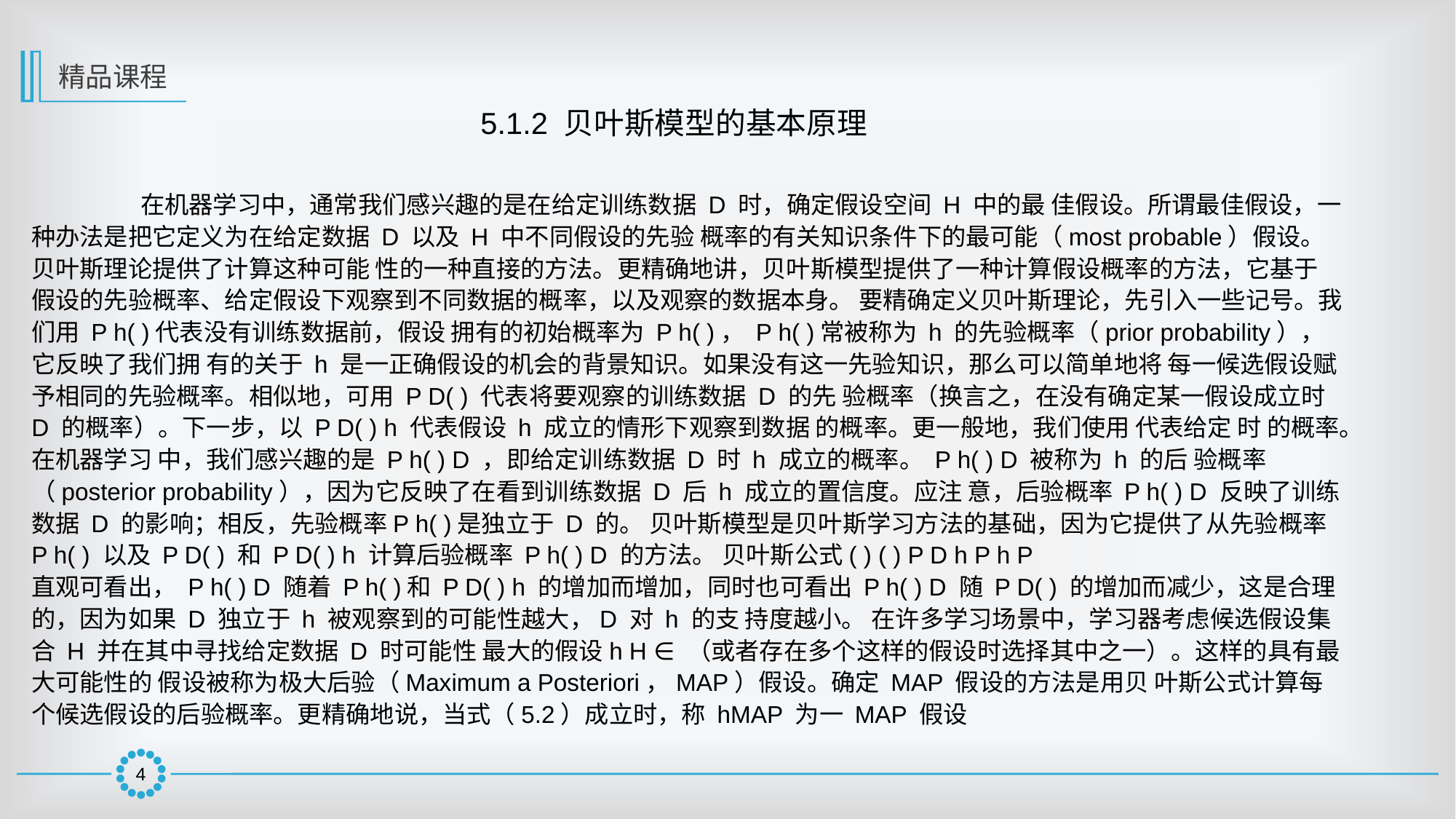

精品课程
5.1.2 贝叶斯模型的基本原理
	在机器学习中，通常我们感兴趣的是在给定训练数据 D 时，确定假设空间 H 中的最 佳假设。所谓最佳假设，一种办法是把它定义为在给定数据 D 以及 H 中不同假设的先验 概率的有关知识条件下的最可能（most probable）假设。贝叶斯理论提供了计算这种可能 性的一种直接的方法。更精确地讲，贝叶斯模型提供了一种计算假设概率的方法，它基于 假设的先验概率、给定假设下观察到不同数据的概率，以及观察的数据本身。 要精确定义贝叶斯理论，先引入一些记号。我们用 P h( )代表没有训练数据前，假设 拥有的初始概率为 P h( )， P h( )常被称为 h 的先验概率（prior probability），它反映了我们拥 有的关于 h 是一正确假设的机会的背景知识。如果没有这一先验知识，那么可以简单地将 每一候选假设赋予相同的先验概率。相似地，可用 P D( ) 代表将要观察的训练数据 D 的先 验概率（换言之，在没有确定某一假设成立时 D 的概率）。下一步，以 P D( ) h 代表假设 h 成立的情形下观察到数据 的概率。更一般地，我们使用 代表给定 时 的概率。在机器学习 中，我们感兴趣的是 P h( ) D ，即给定训练数据 D 时 h 成立的概率。 P h( ) D 被称为 h 的后 验概率（posterior probability），因为它反映了在看到训练数据 D 后 h 成立的置信度。应注 意，后验概率 P h( ) D 反映了训练数据 D 的影响；相反，先验概率P h( )是独立于 D 的。 贝叶斯模型是贝叶斯学习方法的基础，因为它提供了从先验概率 P h( ) 以及 P D( ) 和 P D( ) h 计算后验概率 P h( ) D 的方法。 贝叶斯公式( ) ( ) P D h P h P
直观可看出， P h( ) D 随着 P h( )和 P D( ) h 的增加而增加，同时也可看出 P h( ) D 随 P D( ) 的增加而减少，这是合理的，因为如果 D 独立于 h 被观察到的可能性越大，D 对 h 的支 持度越小。 在许多学习场景中，学习器考虑候选假设集合 H 并在其中寻找给定数据 D 时可能性 最大的假设h H ∈ （或者存在多个这样的假设时选择其中之一）。这样的具有最大可能性的 假设被称为极大后验（Maximum a Posteriori，MAP）假设。确定 MAP 假设的方法是用贝 叶斯公式计算每个候选假设的后验概率。更精确地说，当式（5.2）成立时，称 hMAP 为一 MAP 假设

4